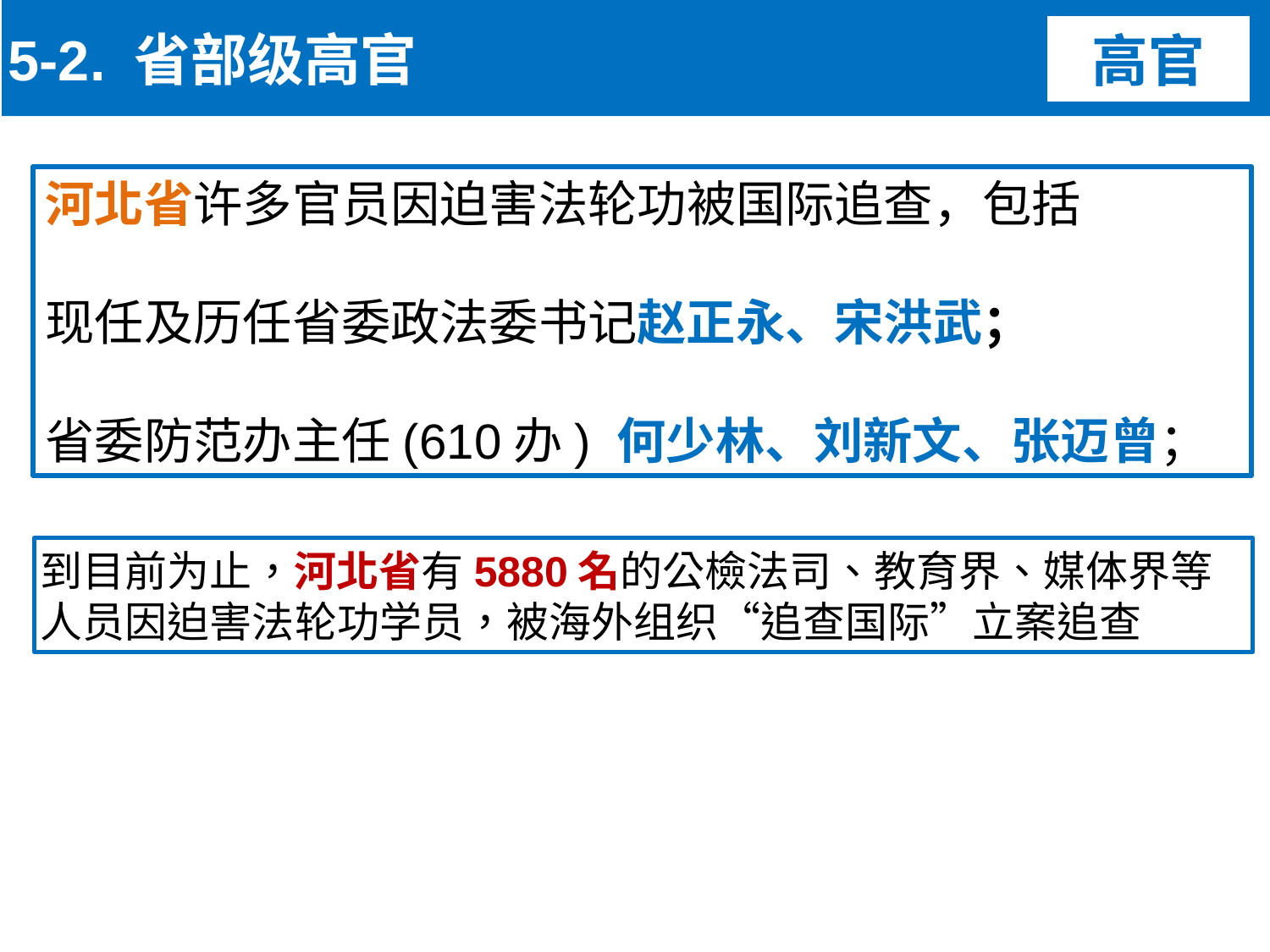

5-2. 省部级高官
高官
河北省许多官员因迫害法轮功被国际追查，包括

现任及历任省委政法委书记赵正永、宋洪武；

省委防范办主任(610办) 何少林、刘新文、张迈曾；
到目前为止，河北省有5880名的公檢法司、教育界、媒体界等人员因迫害法轮功学员，被海外组织“追查国际”立案追查